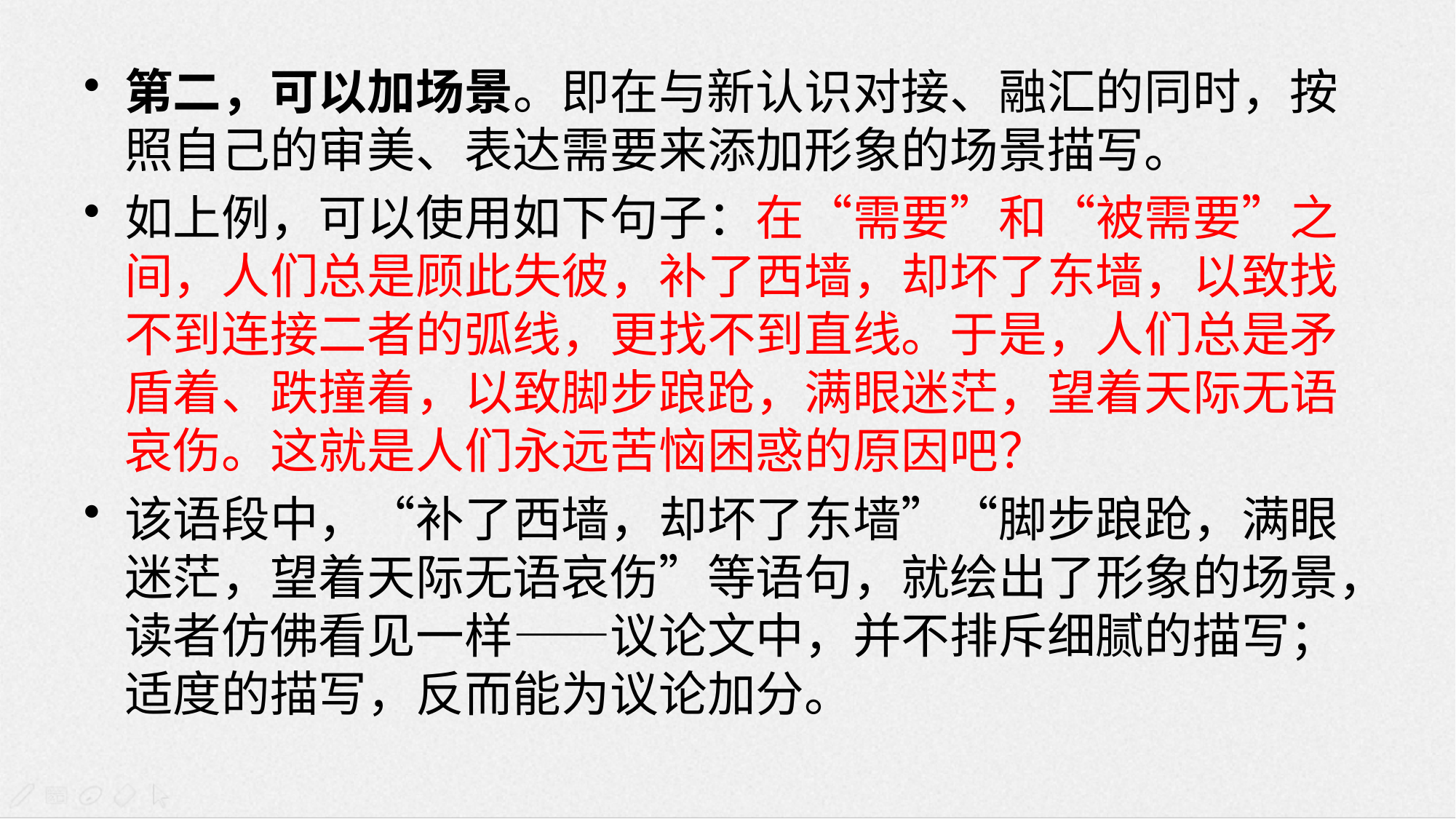

第二，可以加场景。即在与新认识对接、融汇的同时，按照自己的审美、表达需要来添加形象的场景描写。
如上例，可以使用如下句子：在“需要”和“被需要”之间，人们总是顾此失彼，补了西墙，却坏了东墙，以致找不到连接二者的弧线，更找不到直线。于是，人们总是矛盾着、跌撞着，以致脚步踉跄，满眼迷茫，望着天际无语哀伤。这就是人们永远苦恼困惑的原因吧？
该语段中，“补了西墙，却坏了东墙”“脚步踉跄，满眼迷茫，望着天际无语哀伤”等语句，就绘出了形象的场景，读者仿佛看见一样——议论文中，并不排斥细腻的描写；适度的描写，反而能为议论加分。